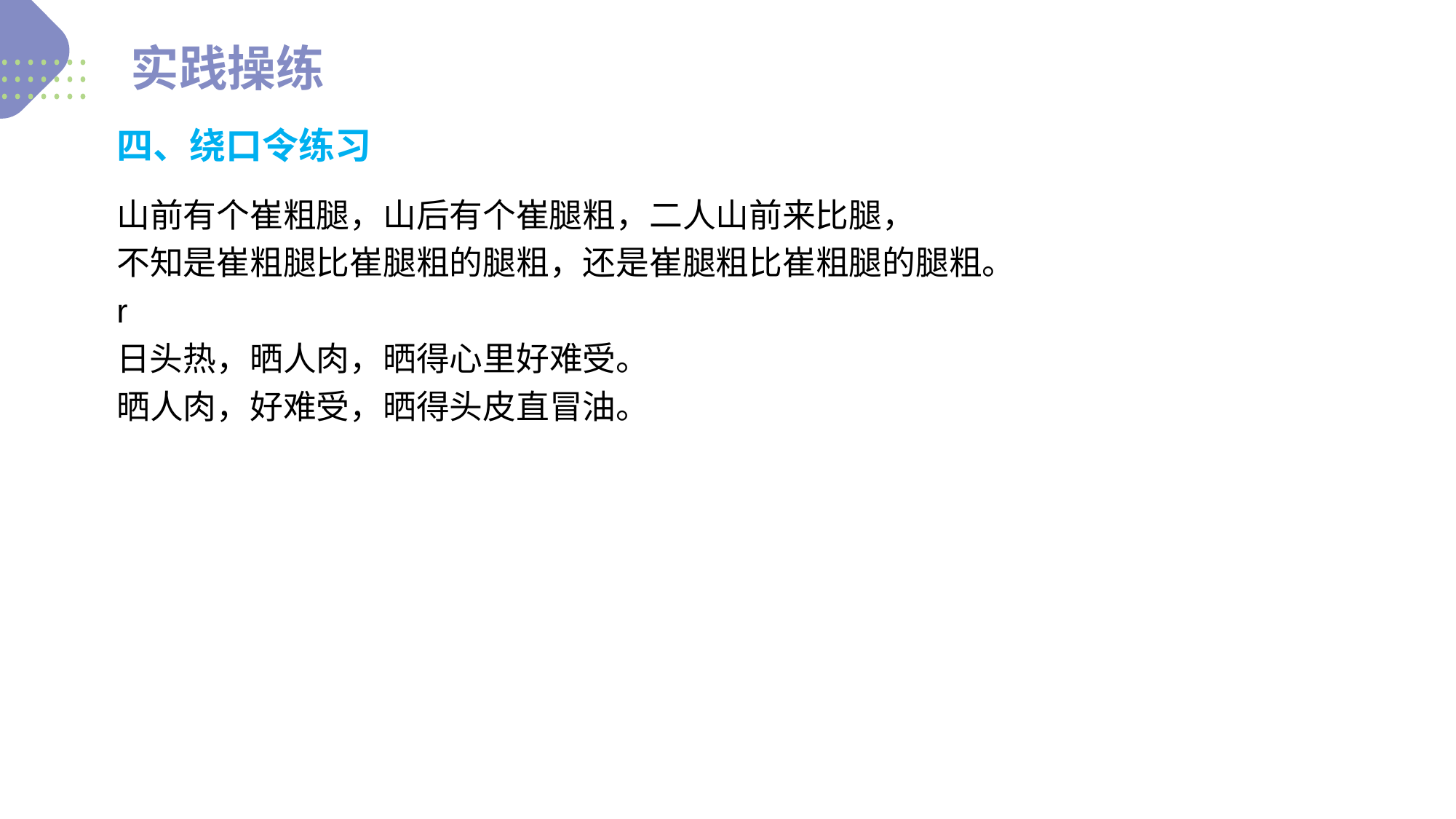

实践操练

四、绕口令练习
山前有个崔粗腿，山后有个崔腿粗，二人山前来比腿，
不知是崔粗腿比崔腿粗的腿粗，还是崔腿粗比崔粗腿的腿粗。
r
日头热，晒人肉，晒得心里好难受。
晒人肉，好难受，晒得头皮直冒油。